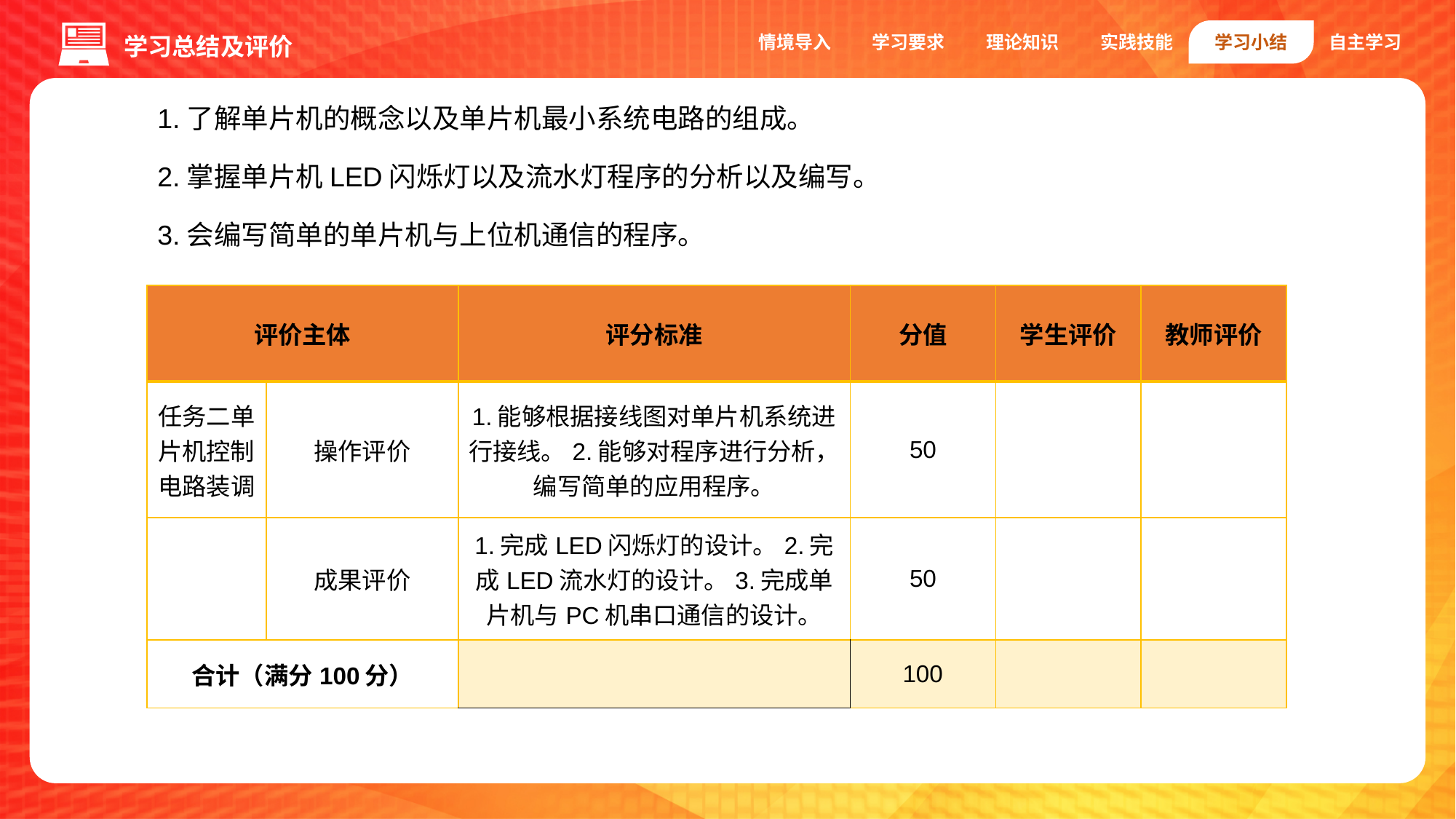

情境导入
学习要求
理论知识
实践技能
学习小结
自主学习

学习总结及评价
1.了解单片机的概念以及单片机最小系统电路的组成。
2.掌握单片机LED闪烁灯以及流水灯程序的分析以及编写。
3.会编写简单的单片机与上位机通信的程序。
| 评价主体 |  | 评分标准 | 分值 | 学生评价 | 教师评价 |
| --- | --- | --- | --- | --- | --- |
| 任务二单片机控制电路装调 | 操作评价 | 1.能够根据接线图对单片机系统进行接线。2.能够对程序进行分析，编写简单的应用程序。 | 50 |  |  |
|  | 成果评价 | 1.完成LED闪烁灯的设计。2.完成LED流水灯的设计。3.完成单片机与PC机串口通信的设计。 | 50 |  |  |
| 合计（满分100分） |  |  | 100 |  |  |